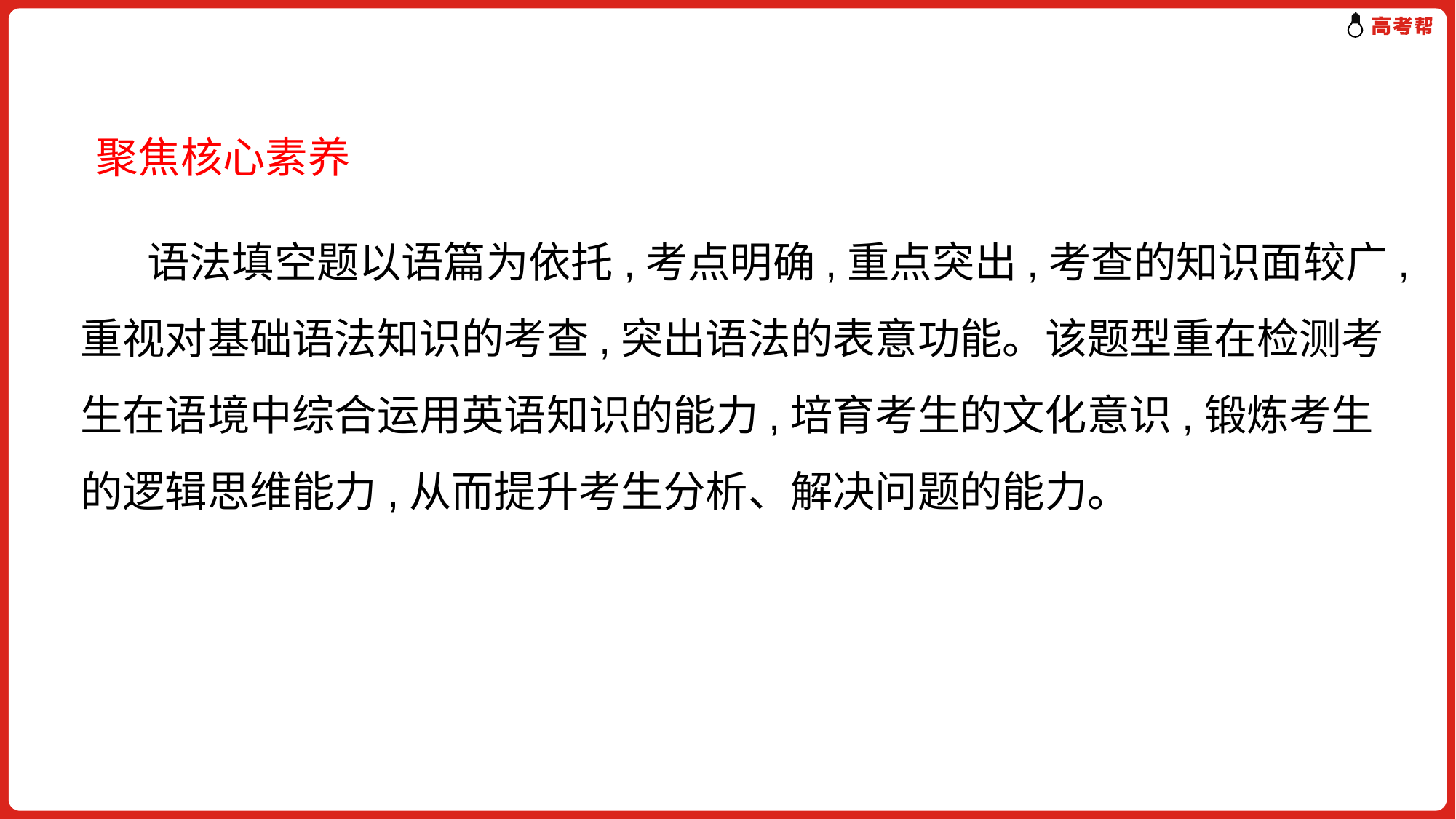

聚焦核心素养
      语法填空题以语篇为依托,考点明确,重点突出,考查的知识面较广,重视对基础语法知识的考查,突出语法的表意功能。该题型重在检测考生在语境中综合运用英语知识的能力,培育考生的文化意识,锻炼考生的逻辑思维能力,从而提升考生分析、解决问题的能力。